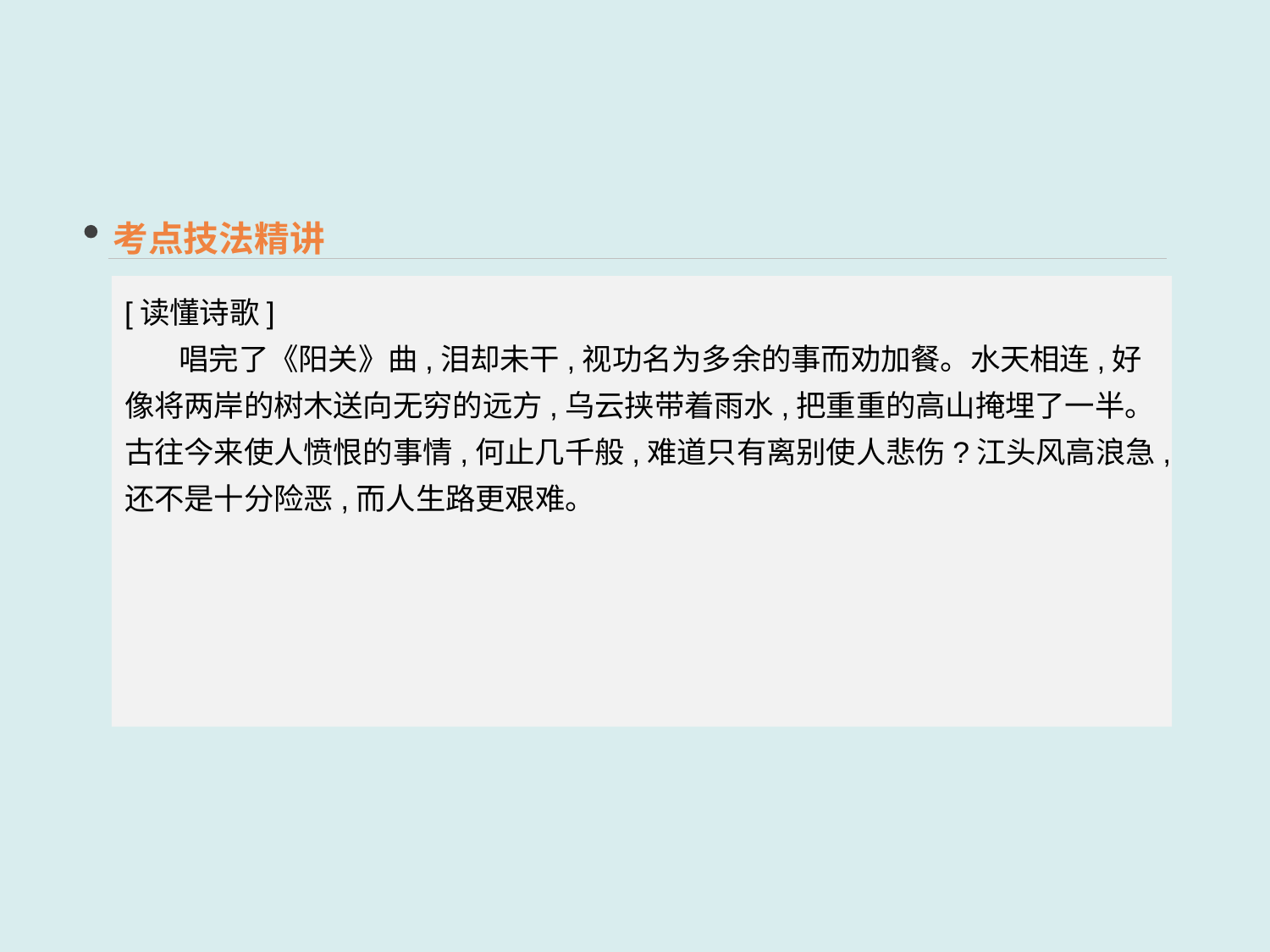

考点技法精讲

[读懂诗歌]
       唱完了《阳关》曲,泪却未干,视功名为多余的事而劝加餐。水天相连,好像将两岸的树木送向无穷的远方,乌云挟带着雨水,把重重的高山掩埋了一半。古往今来使人愤恨的事情,何止几千般,难道只有离别使人悲伤?江头风高浪急,还不是十分险恶,而人生路更艰难。